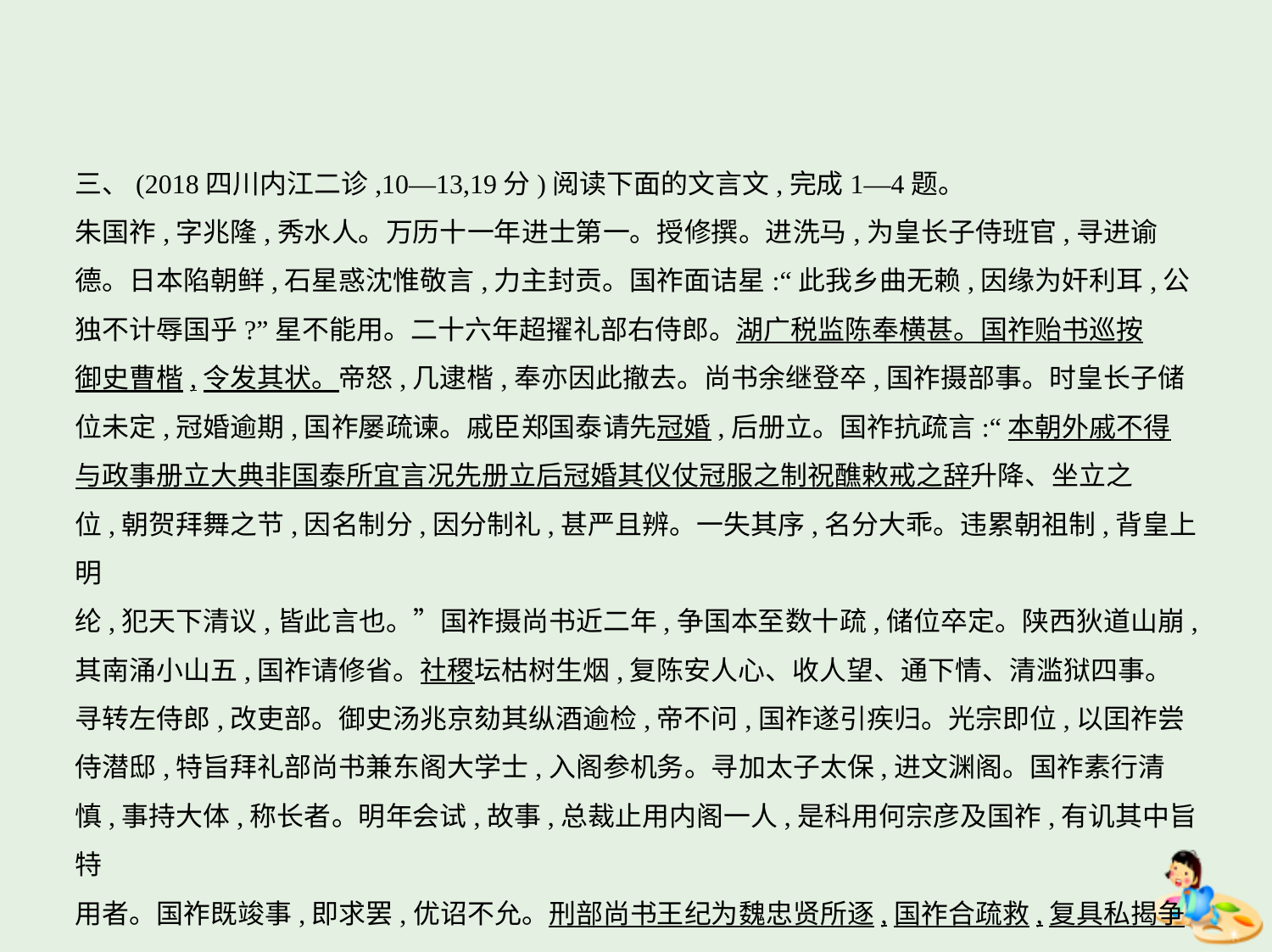

三、(2018四川内江二诊,10—13,19分)阅读下面的文言文,完成1—4题。
朱国祚,字兆隆,秀水人。万历十一年进士第一。授修撰。进洗马,为皇长子侍班官,寻进谕
德。日本陷朝鲜,石星惑沈惟敬言,力主封贡。国祚面诘星:“此我乡曲无赖,因缘为奸利耳,公
独不计辱国乎?”星不能用。二十六年超擢礼部右侍郎。湖广税监陈奉横甚。国祚贻书巡按
御史曹楷,令发其状。帝怒,几逮楷,奉亦因此撤去。尚书余继登卒,国祚摄部事。时皇长子储
位未定,冠婚逾期,国祚屡疏谏。戚臣郑国泰请先冠婚,后册立。国祚抗疏言:“本朝外戚不得
与政事册立大典非国泰所宜言况先册立后冠婚其仪仗冠服之制祝醮敕戒之辞升降、坐立之
位,朝贺拜舞之节,因名制分,因分制礼,甚严且辨。一失其序,名分大乖。违累朝祖制,背皇上明
纶,犯天下清议,皆此言也。”国祚摄尚书近二年,争国本至数十疏,储位卒定。陕西狄道山崩,
其南涌小山五,国祚请修省。社稷坛枯树生烟,复陈安人心、收人望、通下情、清滥狱四事。
寻转左侍郎,改吏部。御史汤兆京劾其纵酒逾检,帝不问,国祚遂引疾归。光宗即位,以囯祚尝
侍潜邸,特旨拜礼部尚书兼东阁大学士,入阁参机务。寻加太子太保,进文渊阁。国祚素行清
慎,事持大体,称长者。明年会试,故事,总裁止用内阁一人,是科用何宗彦及国祚,有讥其中旨特
用者。国祚既竣事,即求罢,优诏不允。刑部尚书王纪为魏忠贤所逐,国祚合疏救,复具私揭争